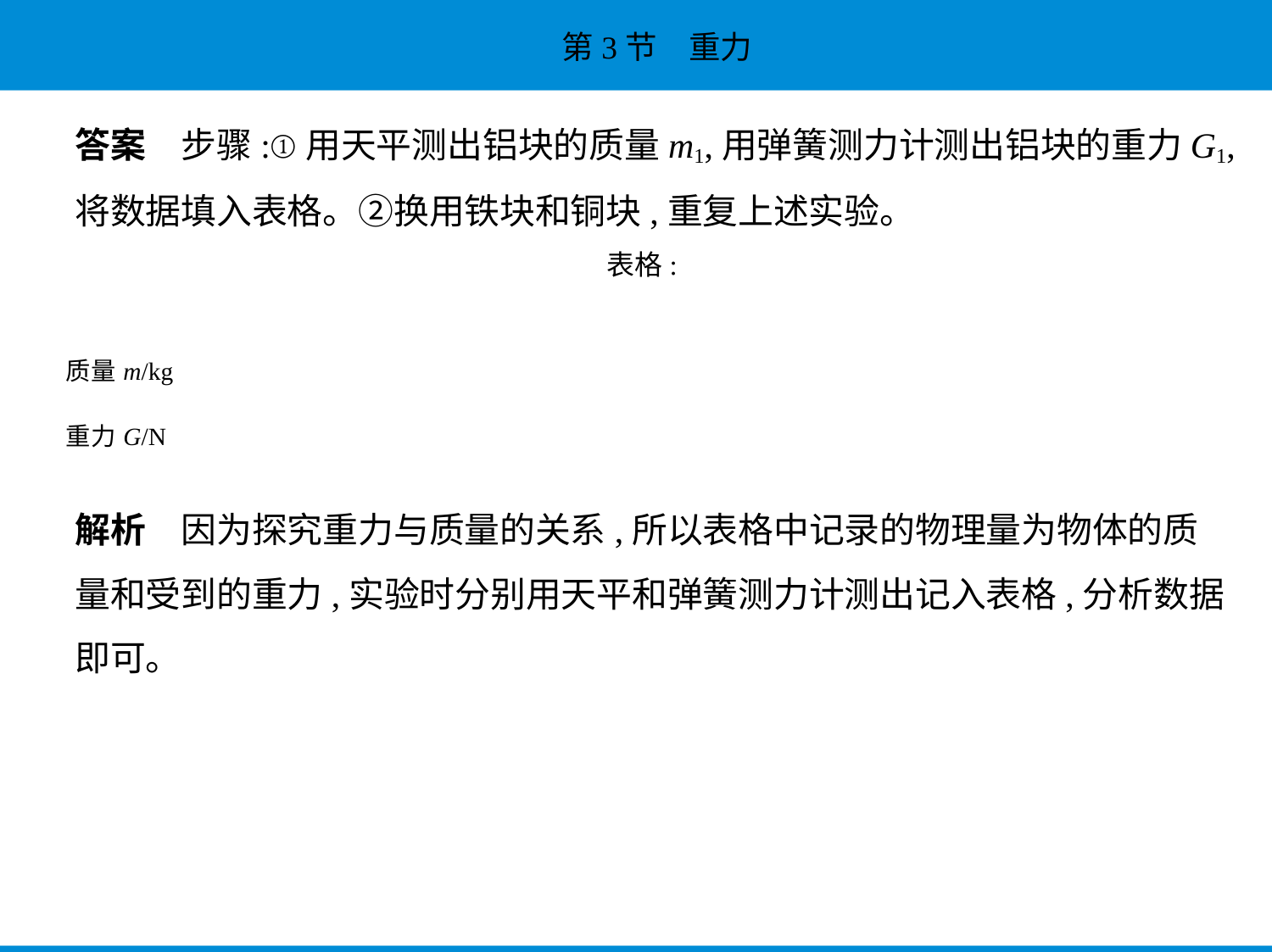

答案　步骤:①用天平测出铝块的质量m1,用弹簧测力计测出铝块的重力G1,
将数据填入表格。②换用铁块和铜块,重复上述实验。

解析　因为探究重力与质量的关系,所以表格中记录的物理量为物体的质
量和受到的重力,实验时分别用天平和弹簧测力计测出记入表格,分析数据
即可。

表格:
| 质量m/kg |  |  |  |
| --- | --- | --- | --- |
| 重力G/N |  |  |  |